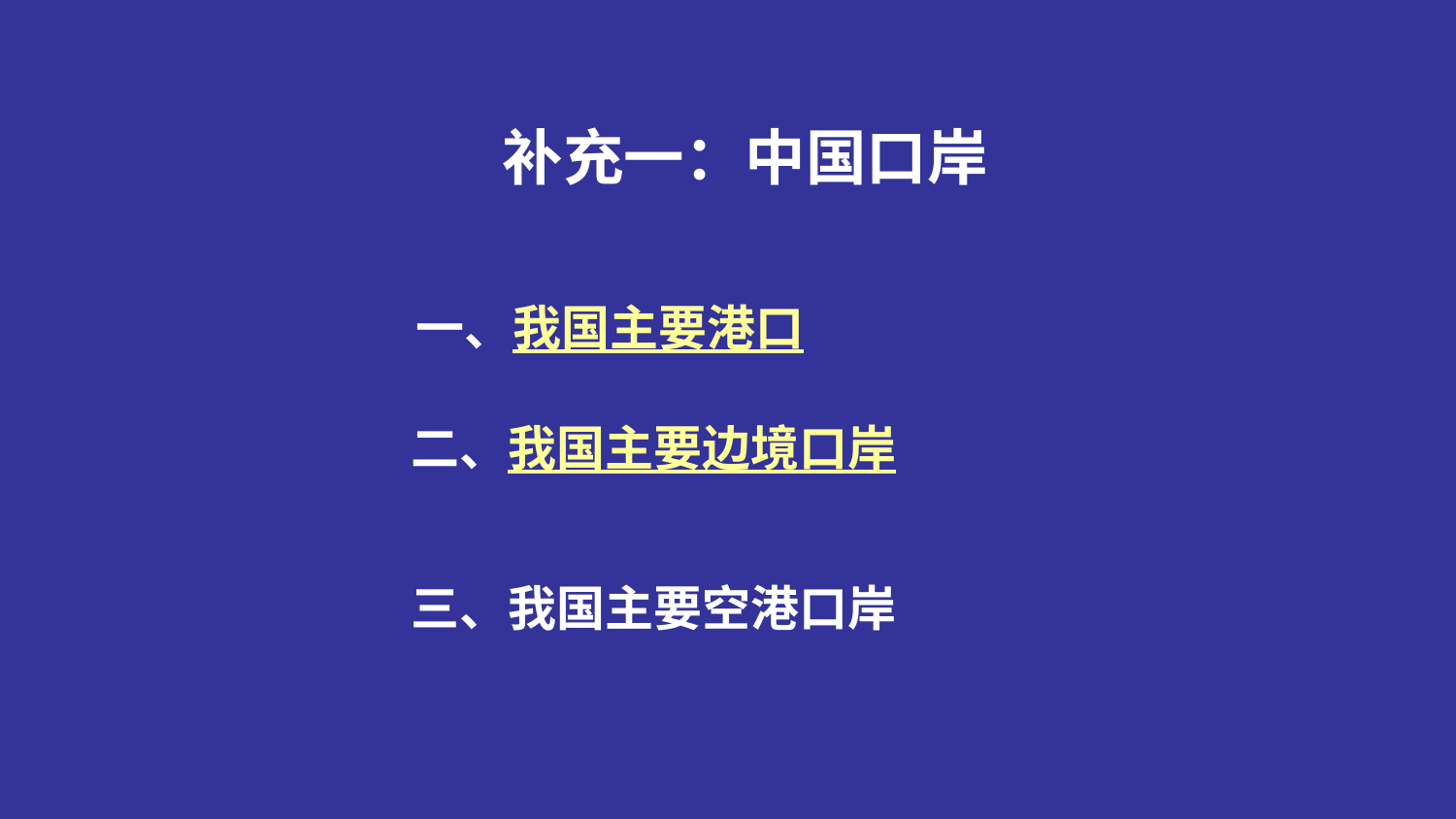

# 补充一：中国口岸
一、我国主要港口
二、我国主要边境口岸
三、我国主要空港口岸